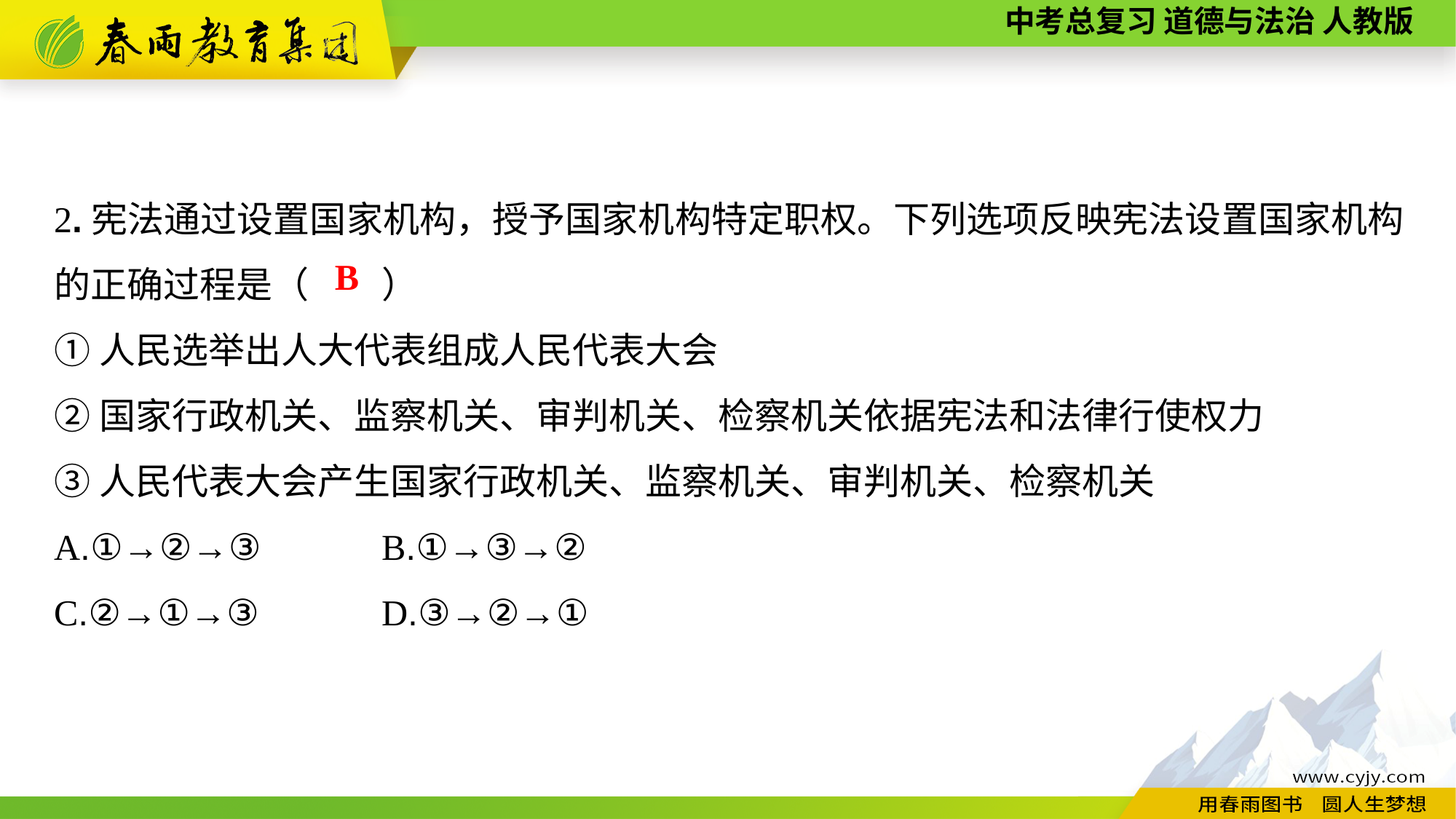

2.宪法通过设置国家机构，授予国家机构特定职权。下列选项反映宪法设置国家机构的正确过程是（　　）
①人民选举出人大代表组成人民代表大会
②国家行政机关、监察机关、审判机关、检察机关依据宪法和法律行使权力
③人民代表大会产生国家行政机关、监察机关、审判机关、检察机关
A.①→②→③		B.①→③→②
C.②→①→③		D.③→②→①
B